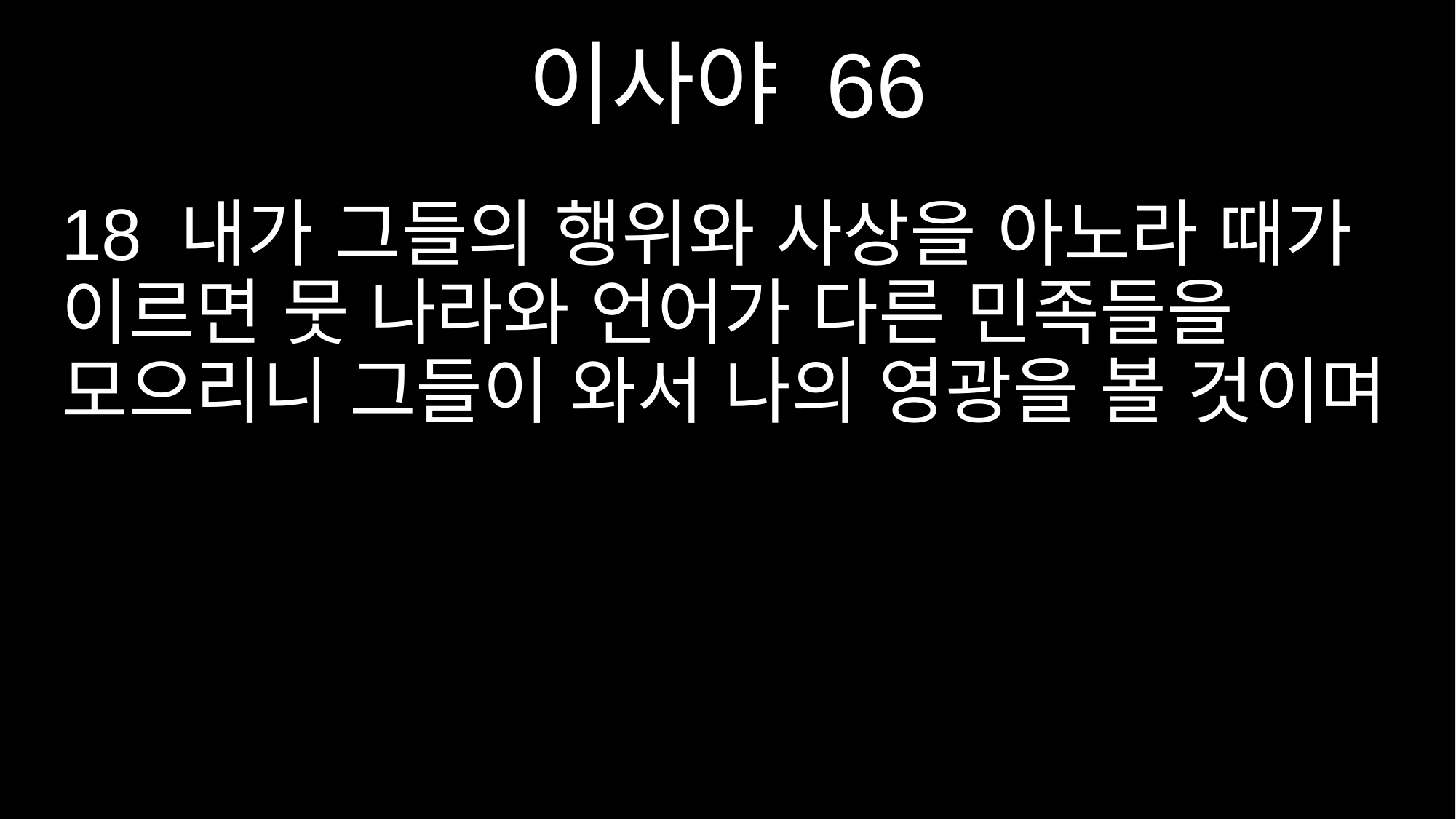

이사야 66
18 내가 그들의 행위와 사상을 아노라 때가 이르면 뭇 나라와 언어가 다른 민족들을 모으리니 그들이 와서 나의 영광을 볼 것이며